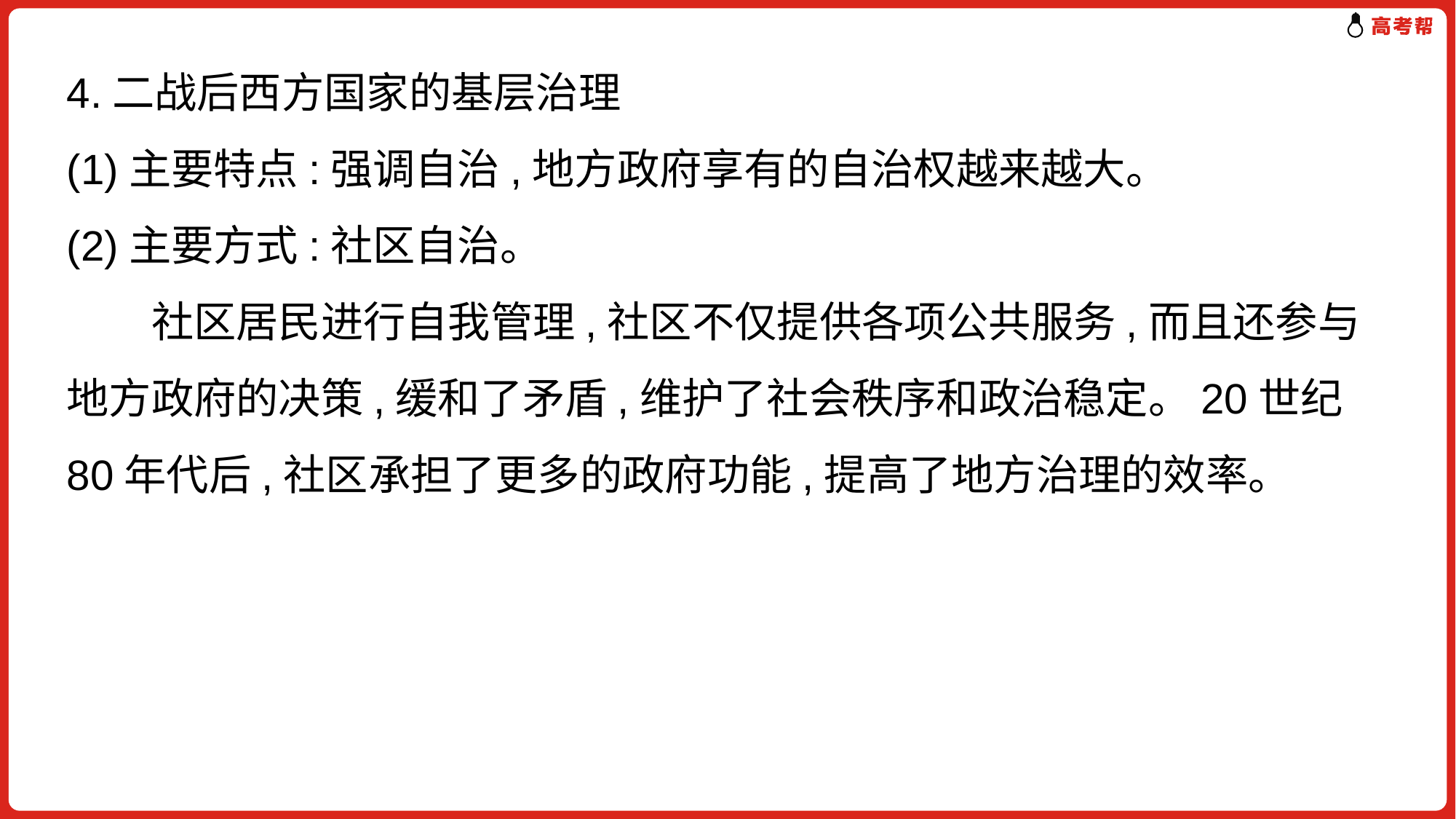

4.二战后西方国家的基层治理
(1)主要特点:强调自治,地方政府享有的自治权越来越大。
(2)主要方式:社区自治。
　　社区居民进行自我管理,社区不仅提供各项公共服务,而且还参与地方政府的决策,缓和了矛盾,维护了社会秩序和政治稳定。20世纪80年代后,社区承担了更多的政府功能,提高了地方治理的效率。